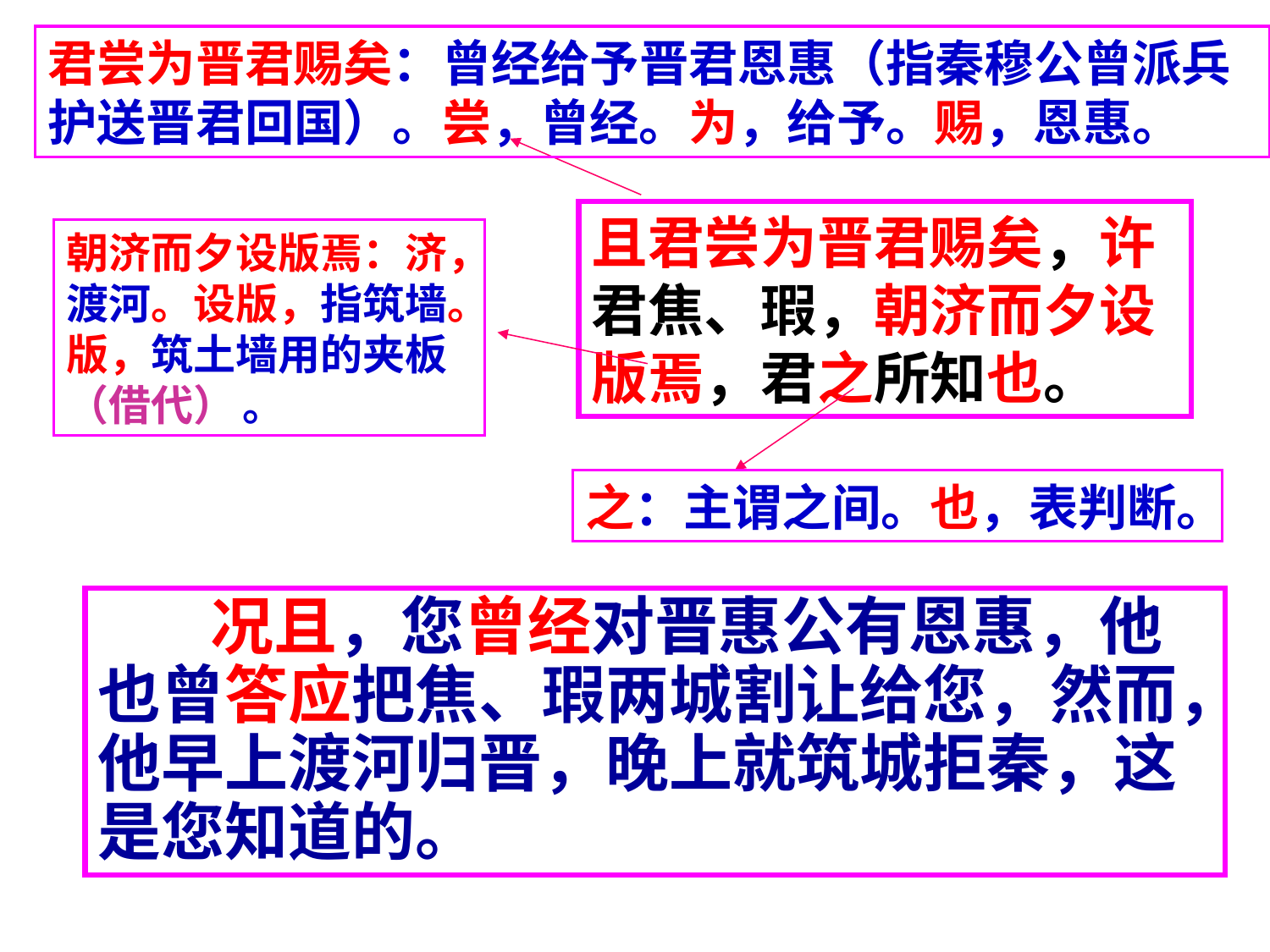

君尝为晋君赐矣：曾经给予晋君恩惠（指秦穆公曾派兵护送晋君回国）。尝，曾经。为，给予。赐，恩惠。

且君尝为晋君赐矣，许君焦、瑕，朝济而夕设版焉，君之所知也。
朝济而夕设版焉：济，渡河。设版，指筑墙。版，筑土墙用的夹板（借代） 。

之：主谓之间。也，表判断。
　　况且，您曾经对晋惠公有恩惠，他也曾答应把焦、瑕两城割让给您，然而，他早上渡河归晋，晚上就筑城拒秦，这是您知道的。